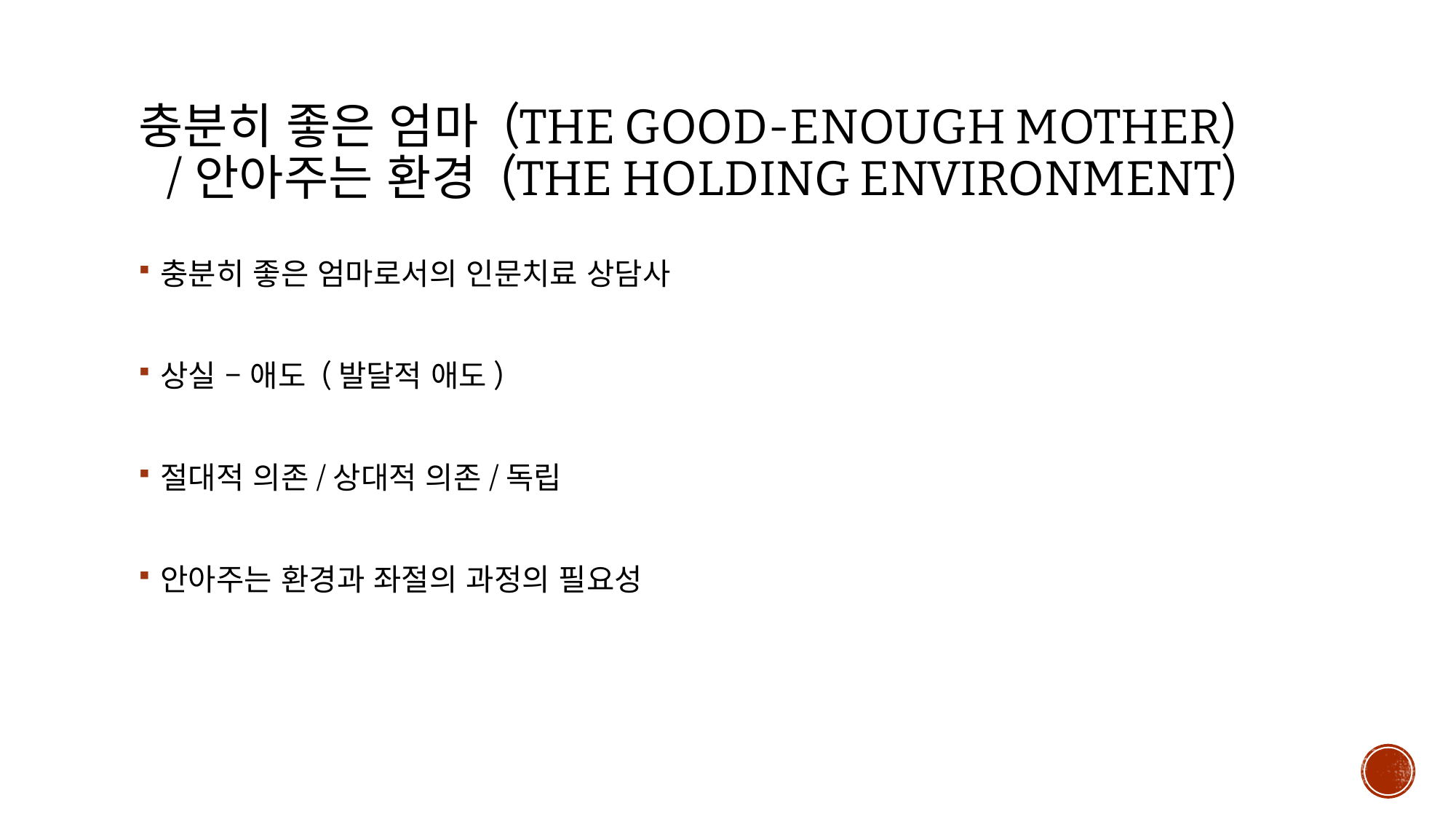

# 충분히 좋은 엄마 (the good-enough mother) /안아주는 환경 (the holding environment)
충분히 좋은 엄마로서의 인문치료 상담사

상실 – 애도 (발달적 애도)

절대적 의존/상대적 의존/독립

안아주는 환경과 좌절의 과정의 필요성